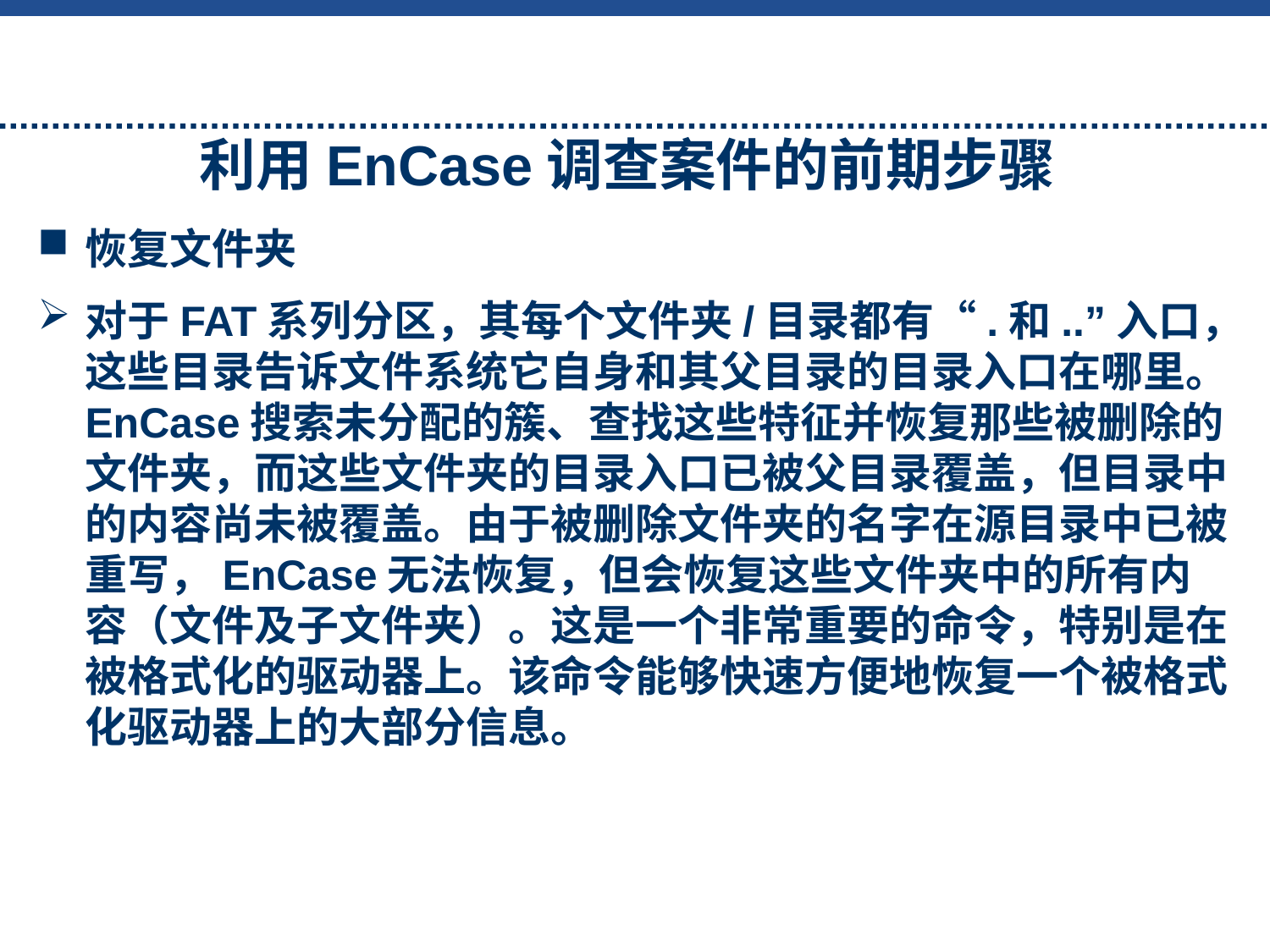

利用EnCase调查案件的前期步骤
恢复文件夹
对于FAT系列分区，其每个文件夹/目录都有“.和..”入口，这些目录告诉文件系统它自身和其父目录的目录入口在哪里。EnCase搜索未分配的簇、查找这些特征并恢复那些被删除的文件夹，而这些文件夹的目录入口已被父目录覆盖，但目录中的内容尚未被覆盖。由于被删除文件夹的名字在源目录中已被重写，EnCase无法恢复，但会恢复这些文件夹中的所有内容（文件及子文件夹）。这是一个非常重要的命令，特别是在被格式化的驱动器上。该命令能够快速方便地恢复一个被格式化驱动器上的大部分信息。